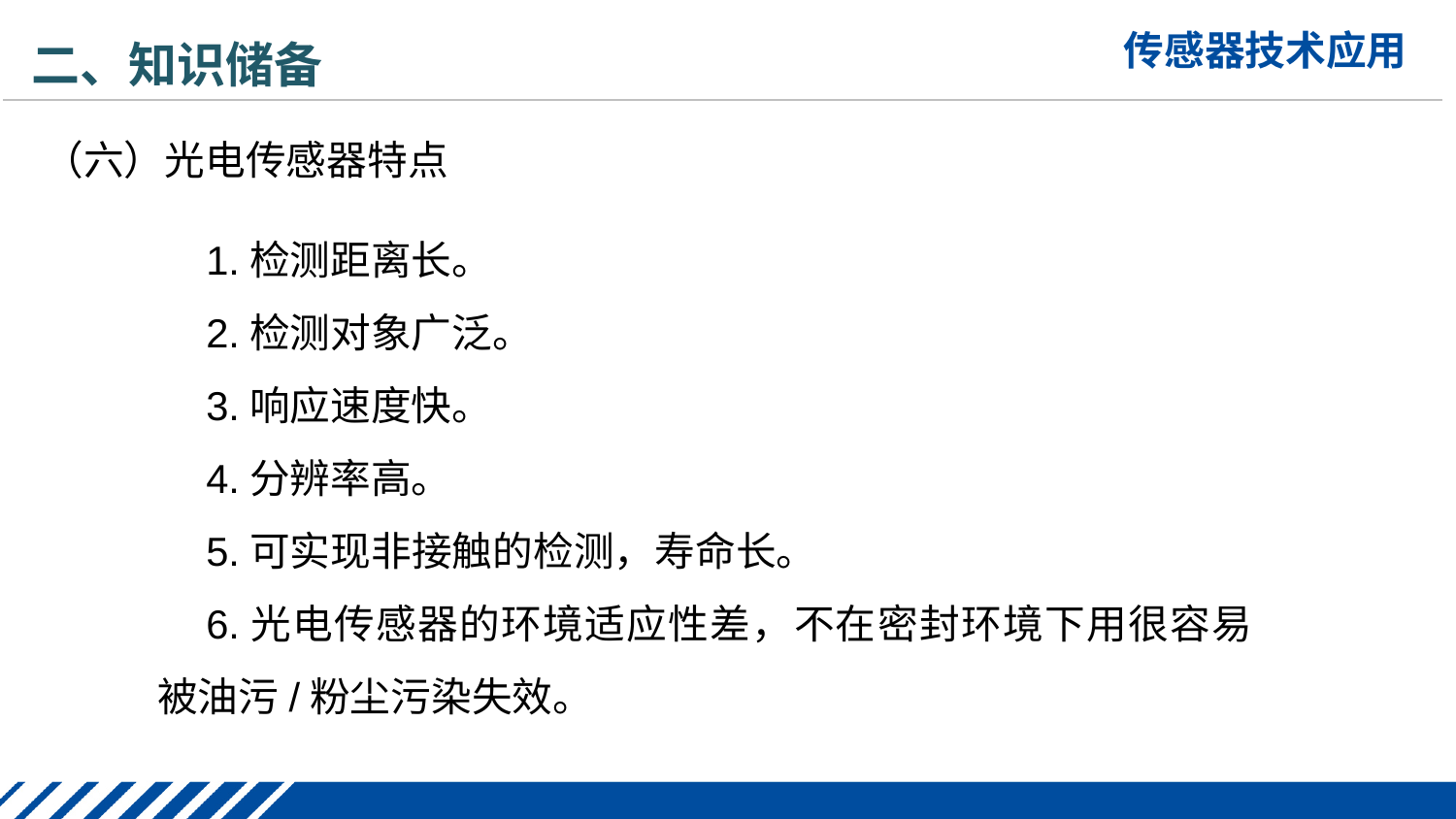

二、知识储备
（六）光电传感器特点
1.检测距离长。
2.检测对象广泛。
3.响应速度快。
4.分辨率高。
5.可实现非接触的检测，寿命长。
6.光电传感器的环境适应性差，不在密封环境下用很容易被油污/粉尘污染失效。